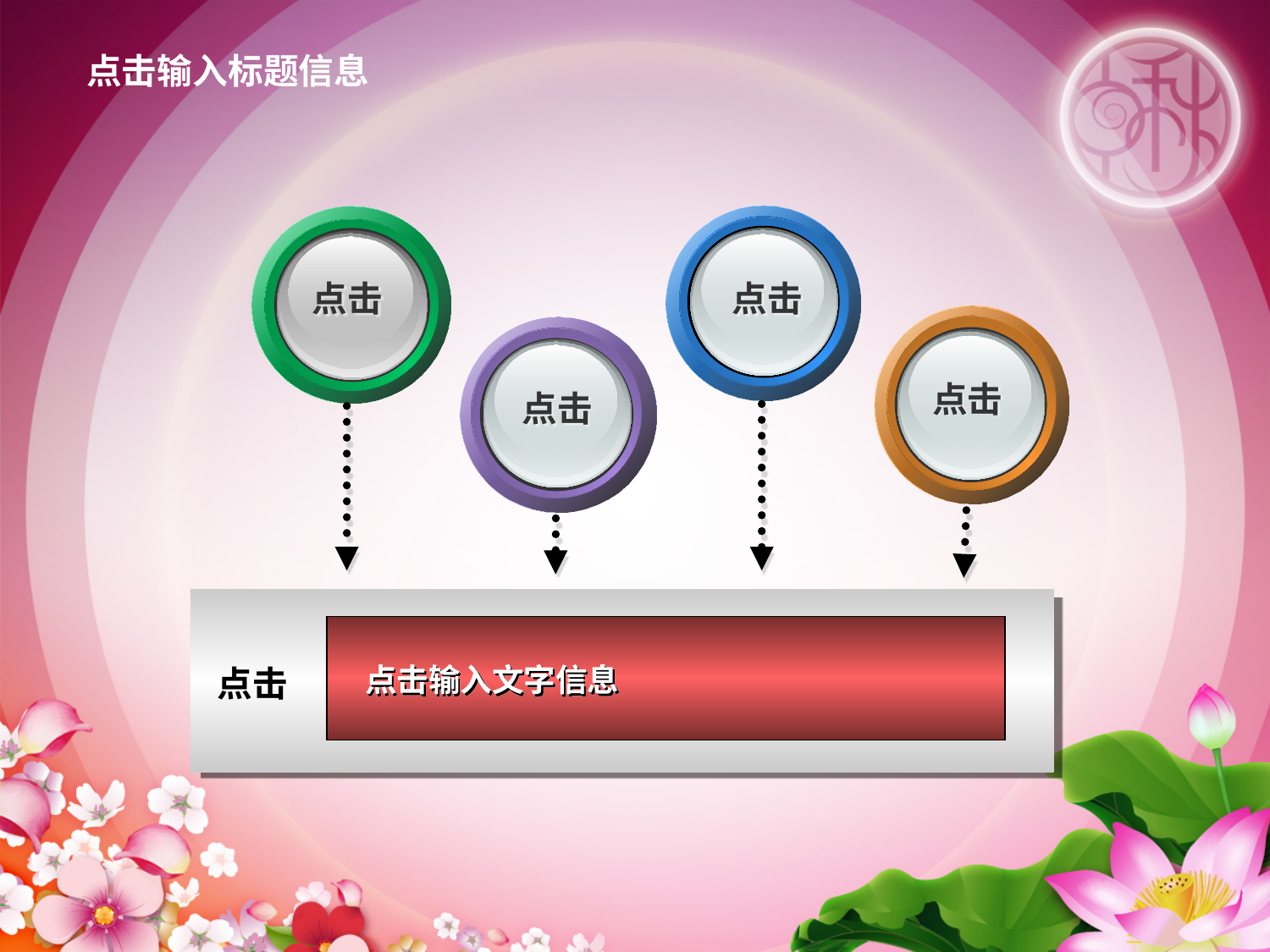

点击输入标题信息

点击
点击

点击
点击

点击输入文字信息
点击